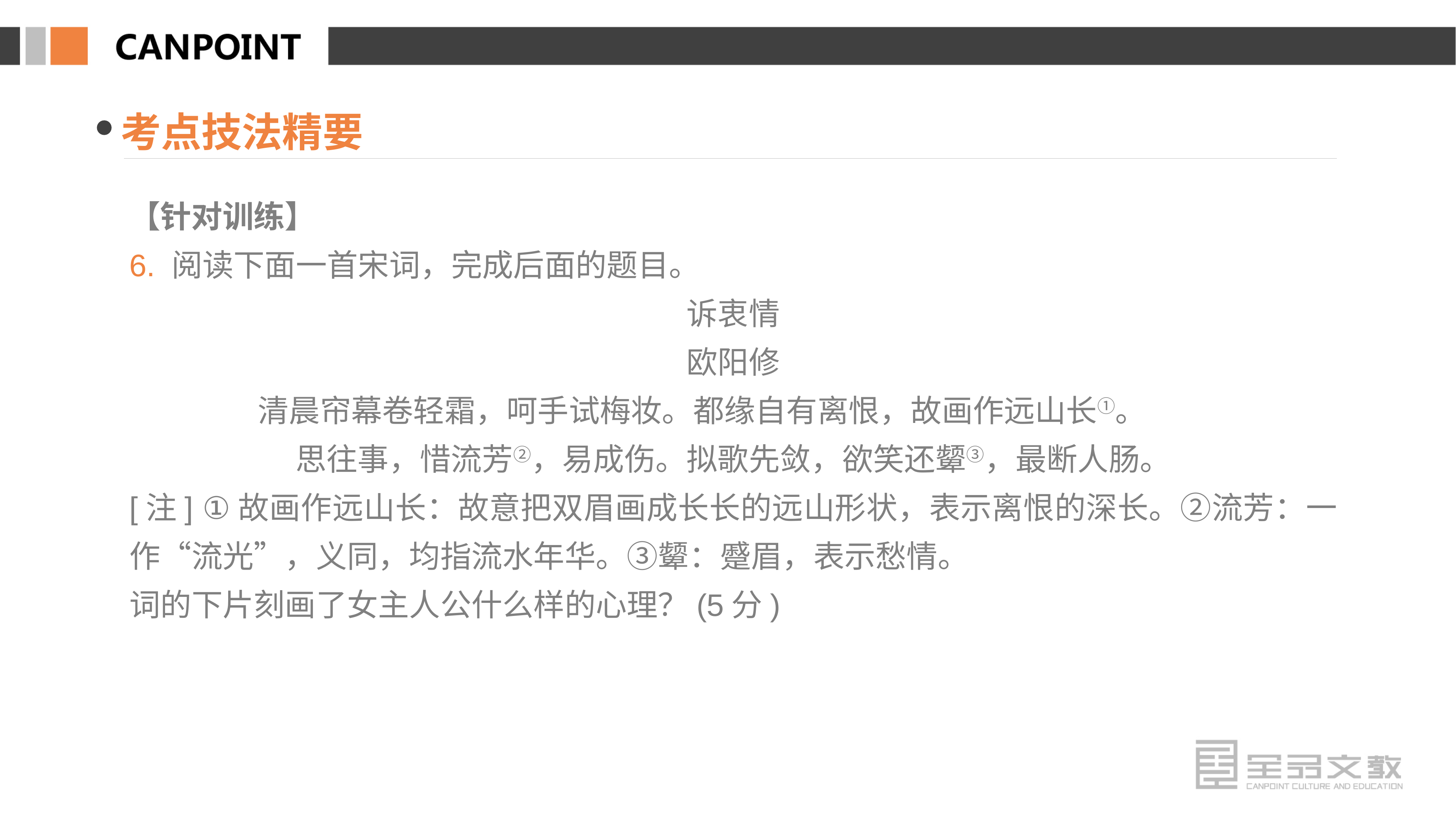

考点技法精要

【针对训练】
6. 阅读下面一首宋词，完成后面的题目。
诉衷情
欧阳修
清晨帘幕卷轻霜，呵手试梅妆。都缘自有离恨，故画作远山长①。
思往事，惜流芳②，易成伤。拟歌先敛，欲笑还颦③，最断人肠。
[注] ①故画作远山长：故意把双眉画成长长的远山形状，表示离恨的深长。②流芳：一作“流光”，义同，均指流水年华。③颦：蹙眉，表示愁情。
词的下片刻画了女主人公什么样的心理？(5分)